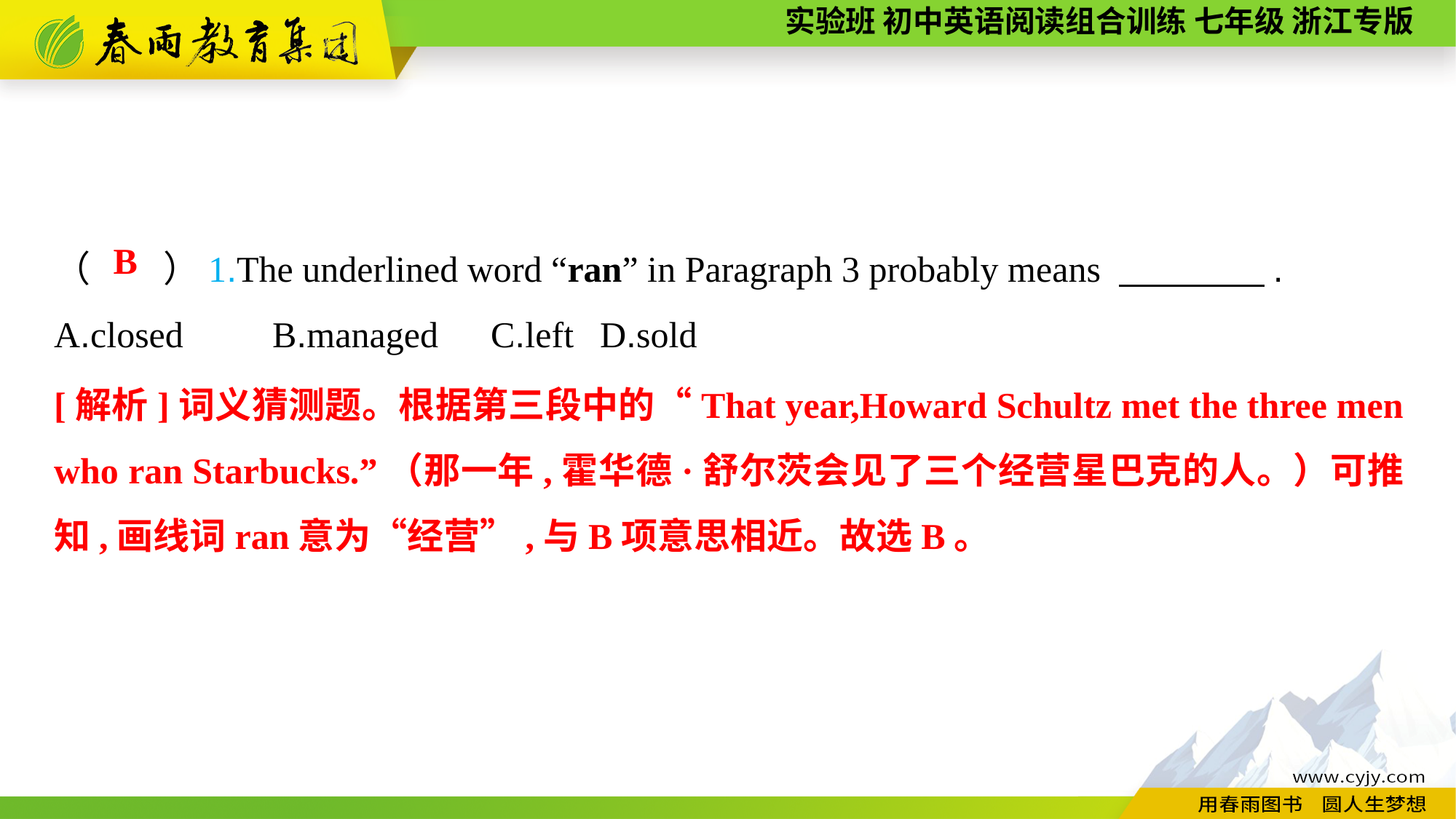

（　　）1.The underlined word “ran” in Paragraph 3 probably means 　　　　.
A.closed	B.managed	C.left	D.sold
B
[解析]词义猜测题。根据第三段中的“That year,Howard Schultz met the three men who ran Starbucks.”（那一年,霍华德·舒尔茨会见了三个经营星巴克的人。）可推知,画线词ran意为“经营”,与B项意思相近。故选B。